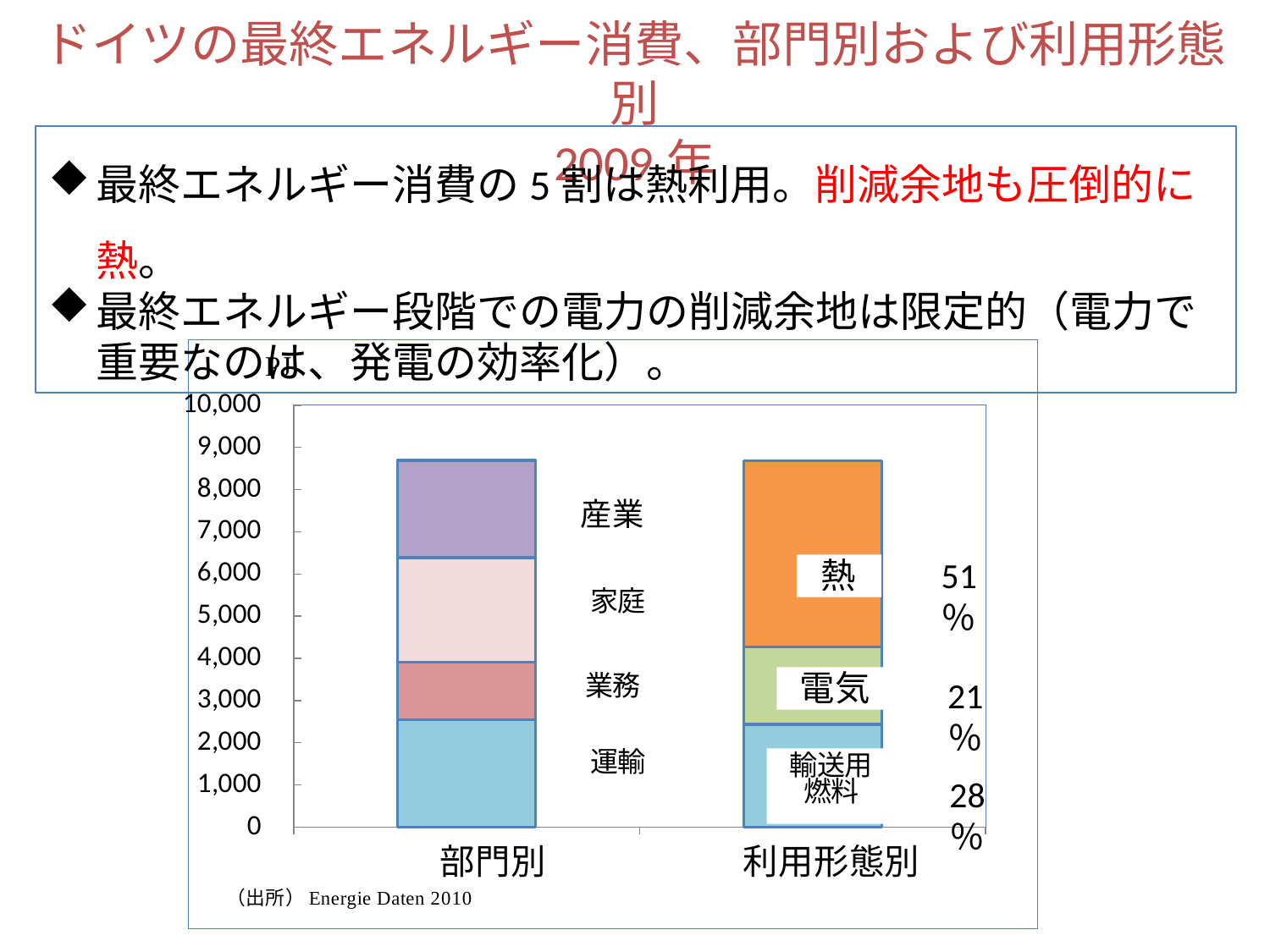

ドイツの最終エネルギー消費、部門別および利用形態別
2009年
最終エネルギー消費の5割は熱利用。削減余地も圧倒的に熱。
最終エネルギー段階での電力の削減余地は限定的（電力で重要なのは、発電の効率化）。

### Chart

| Category | 運輸 | 業務 | 家庭 | 産業 |
|---|---|---|---|---|
| 部門別 | 2538.0 | 1373.0 | 2476.0 | 2306.0 |
| 形態別 | 2435.0 | 1835.0 | 4410.0 | None |
51％
21％
28％